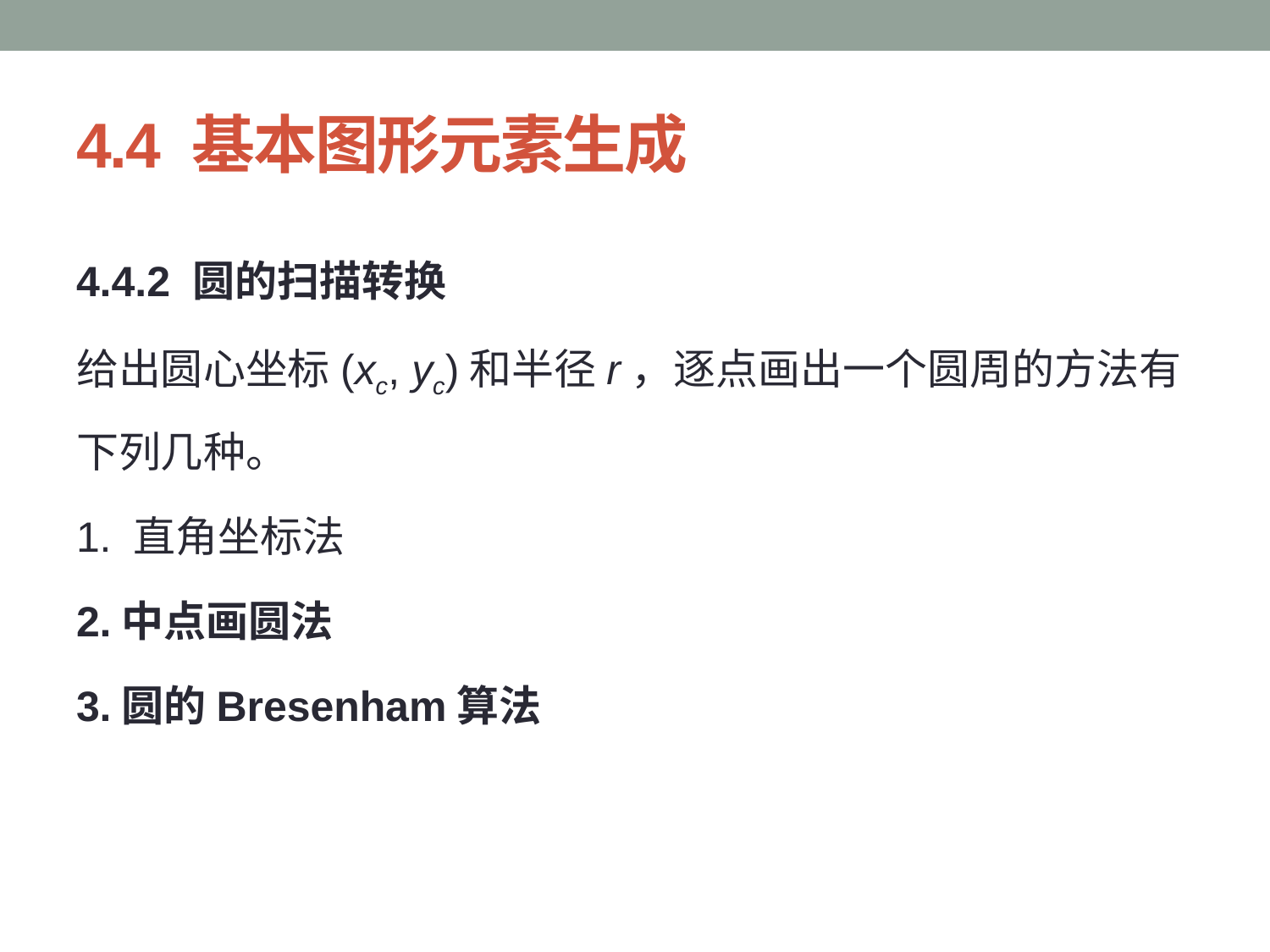

# 4.4 基本图形元素生成
4.4.2 圆的扫描转换
给出圆心坐标(xc, yc)和半径r，逐点画出一个圆周的方法有下列几种。
1. 直角坐标法
2.中点画圆法
3.圆的Bresenham算法